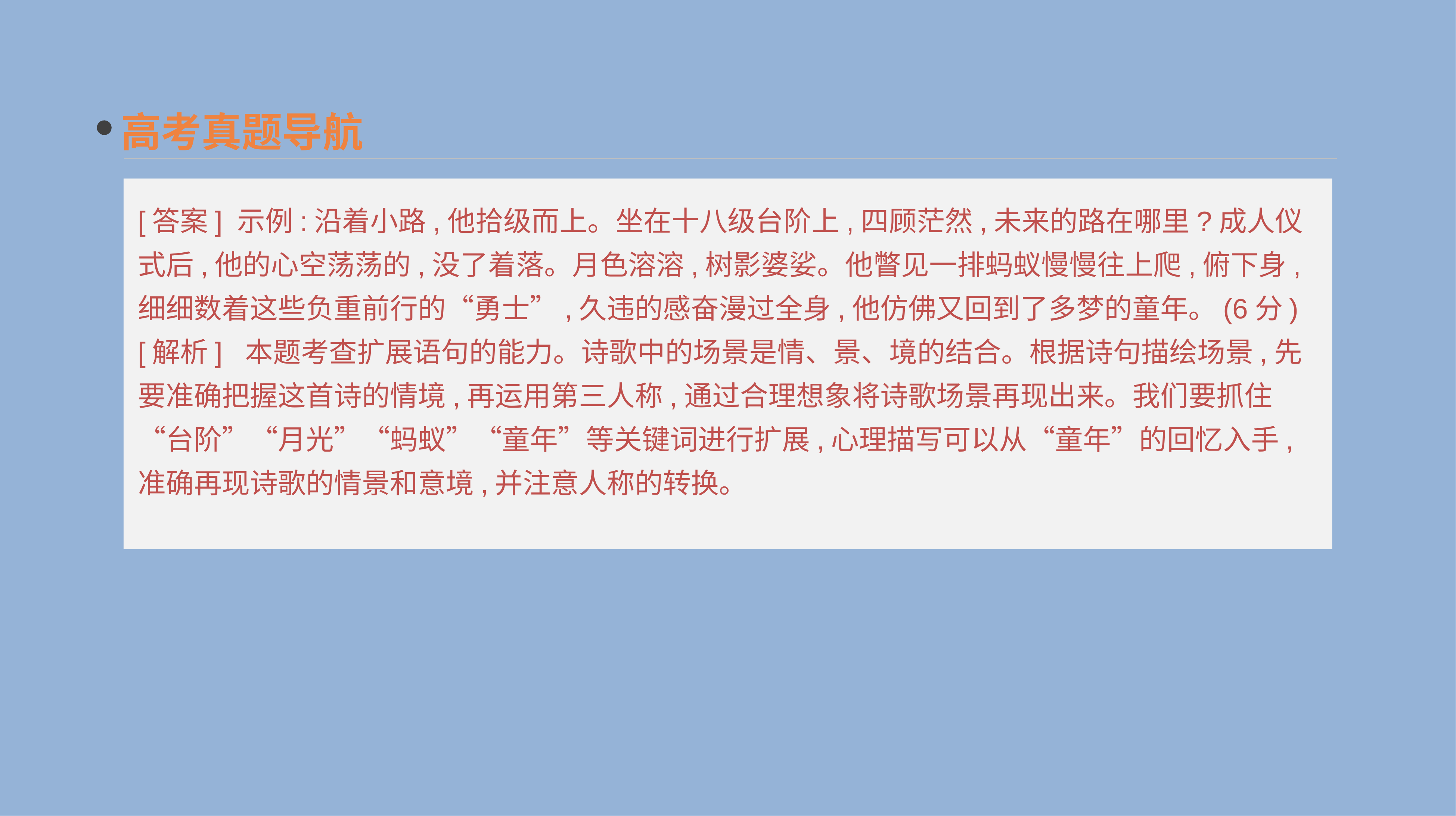

高考真题导航

[答案] 示例:沿着小路,他拾级而上。坐在十八级台阶上,四顾茫然,未来的路在哪里?成人仪式后,他的心空荡荡的,没了着落。月色溶溶,树影婆娑。他瞥见一排蚂蚁慢慢往上爬,俯下身,细细数着这些负重前行的“勇士”,久违的感奋漫过全身,他仿佛又回到了多梦的童年。(6分)
[解析]  本题考查扩展语句的能力。诗歌中的场景是情、景、境的结合。根据诗句描绘场景,先要准确把握这首诗的情境,再运用第三人称,通过合理想象将诗歌场景再现出来。我们要抓住“台阶”“月光”“蚂蚁”“童年”等关键词进行扩展,心理描写可以从“童年”的回忆入手,准确再现诗歌的情景和意境,并注意人称的转换。